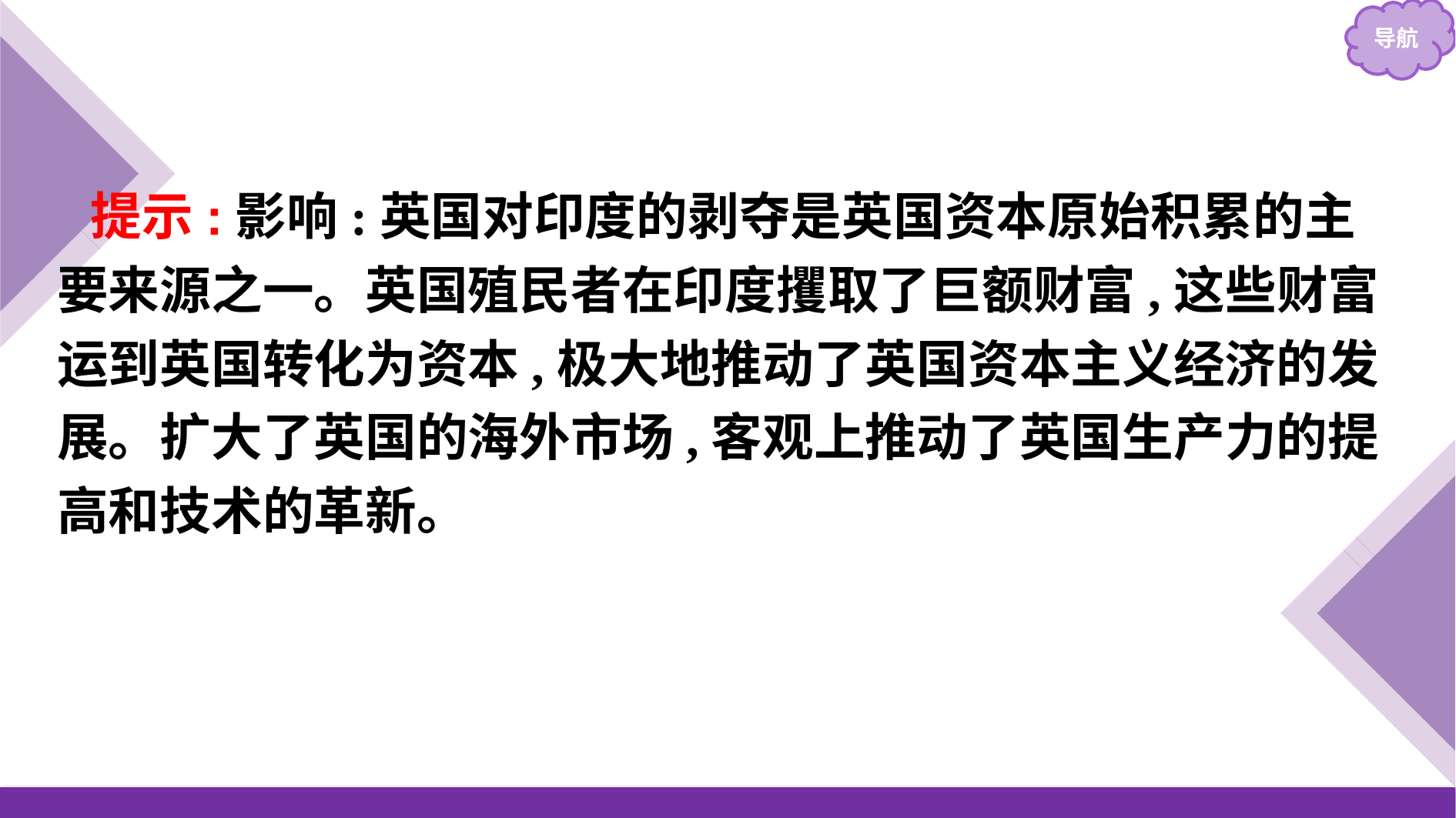

提示:影响:英国对印度的剥夺是英国资本原始积累的主要来源之一。英国殖民者在印度攫取了巨额财富,这些财富运到英国转化为资本,极大地推动了英国资本主义经济的发展。扩大了英国的海外市场,客观上推动了英国生产力的提高和技术的革新。